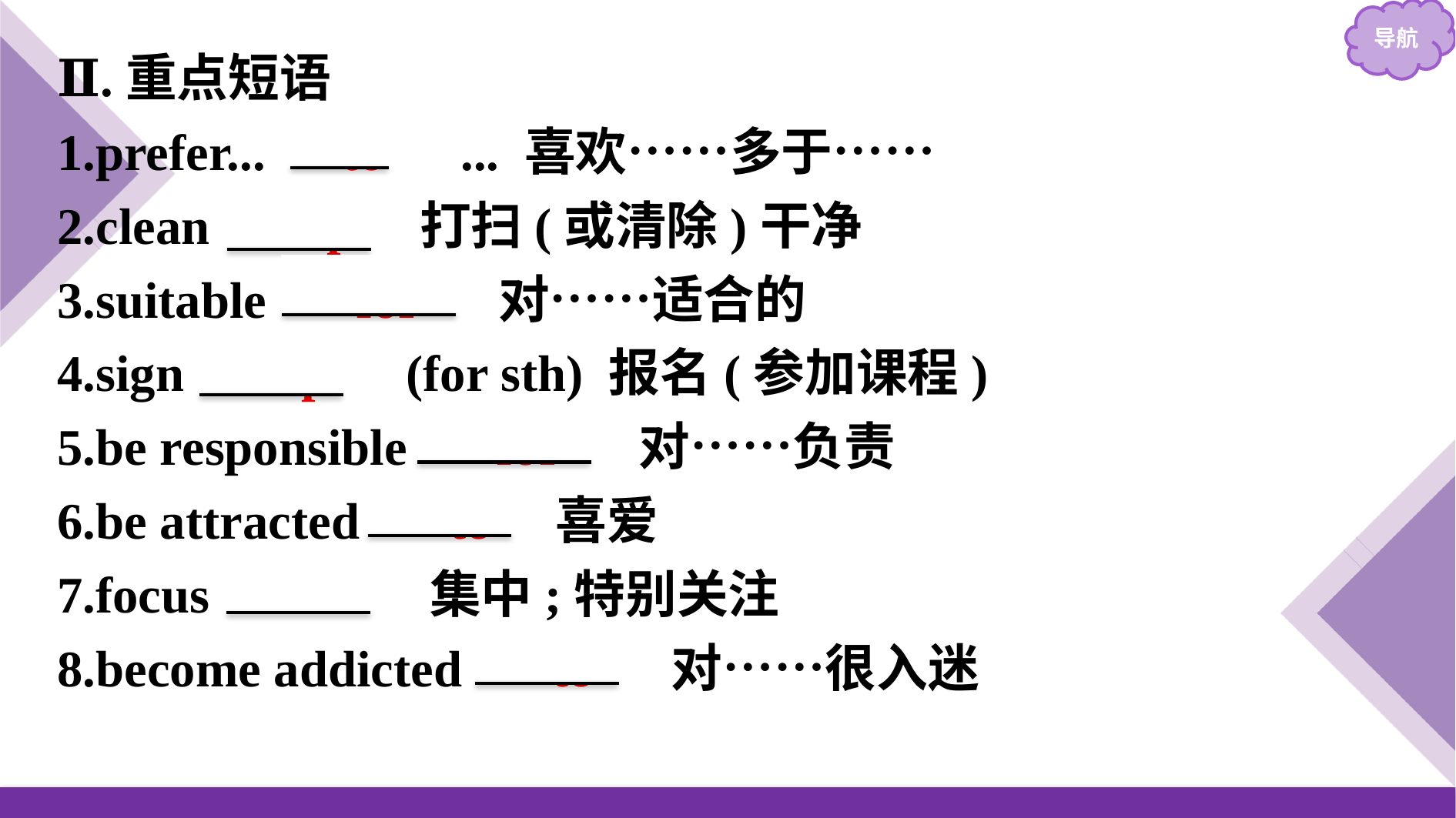

Ⅱ.重点短语
1.prefer...　to　... 喜欢……多于……
2.clean 　up　打扫(或清除)干净
3.suitable 　for　 对……适合的
4.sign 　up　(for sth) 报名(参加课程)
5.be responsible 　for　 对……负责
6.be attracted 　to　喜爱
7.focus 　on　 集中;特别关注
8.become addicted 　to　 对……很入迷